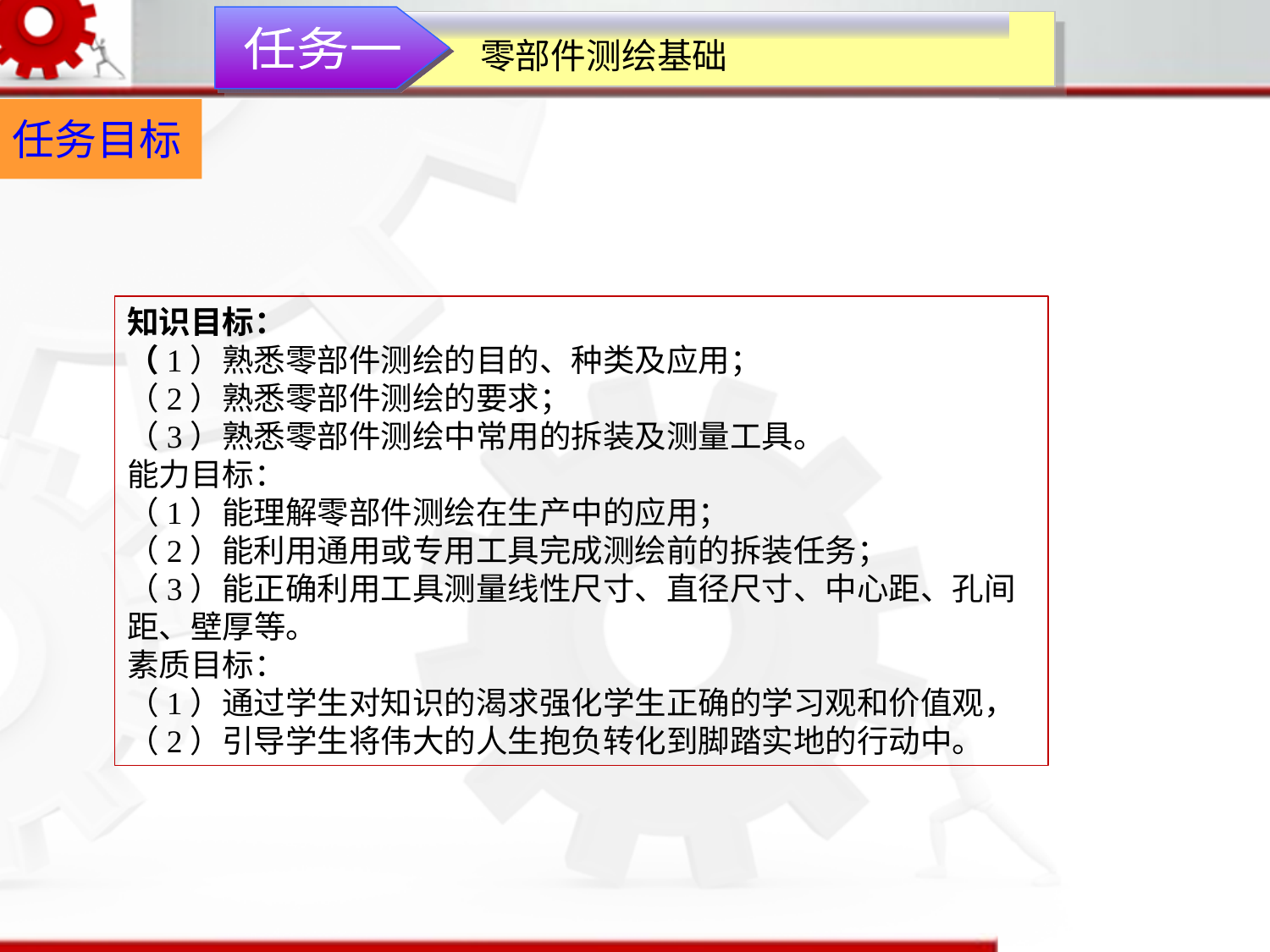

任务一
零部件测绘基础
任务目标
知识目标：（1）熟悉零部件测绘的目的、种类及应用；（2）熟悉零部件测绘的要求；（3）熟悉零部件测绘中常用的拆装及测量工具。能力目标：（1）能理解零部件测绘在生产中的应用；（2）能利用通用或专用工具完成测绘前的拆装任务；（3）能正确利用工具测量线性尺寸、直径尺寸、中心距、孔间距、壁厚等。素质目标：（1）通过学生对知识的渴求强化学生正确的学习观和价值观，（2）引导学生将伟大的人生抱负转化到脚踏实地的行动中。